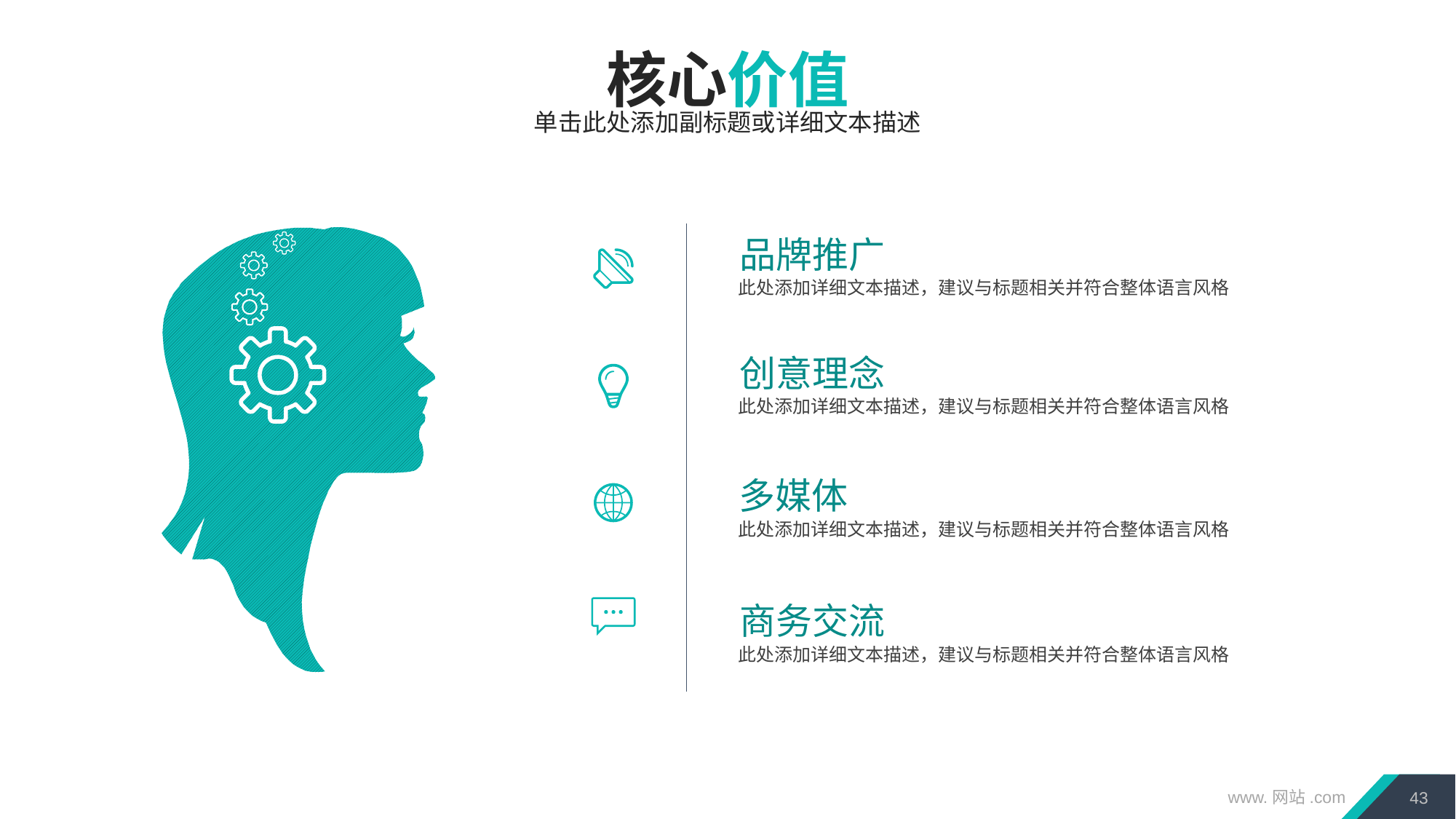

核心价值
单击此处添加副标题或详细文本描述
品牌推广

此处添加详细文本描述，建议与标题相关并符合整体语言风格

创意理念

此处添加详细文本描述，建议与标题相关并符合整体语言风格
多媒体

此处添加详细文本描述，建议与标题相关并符合整体语言风格
商务交流

此处添加详细文本描述，建议与标题相关并符合整体语言风格
43